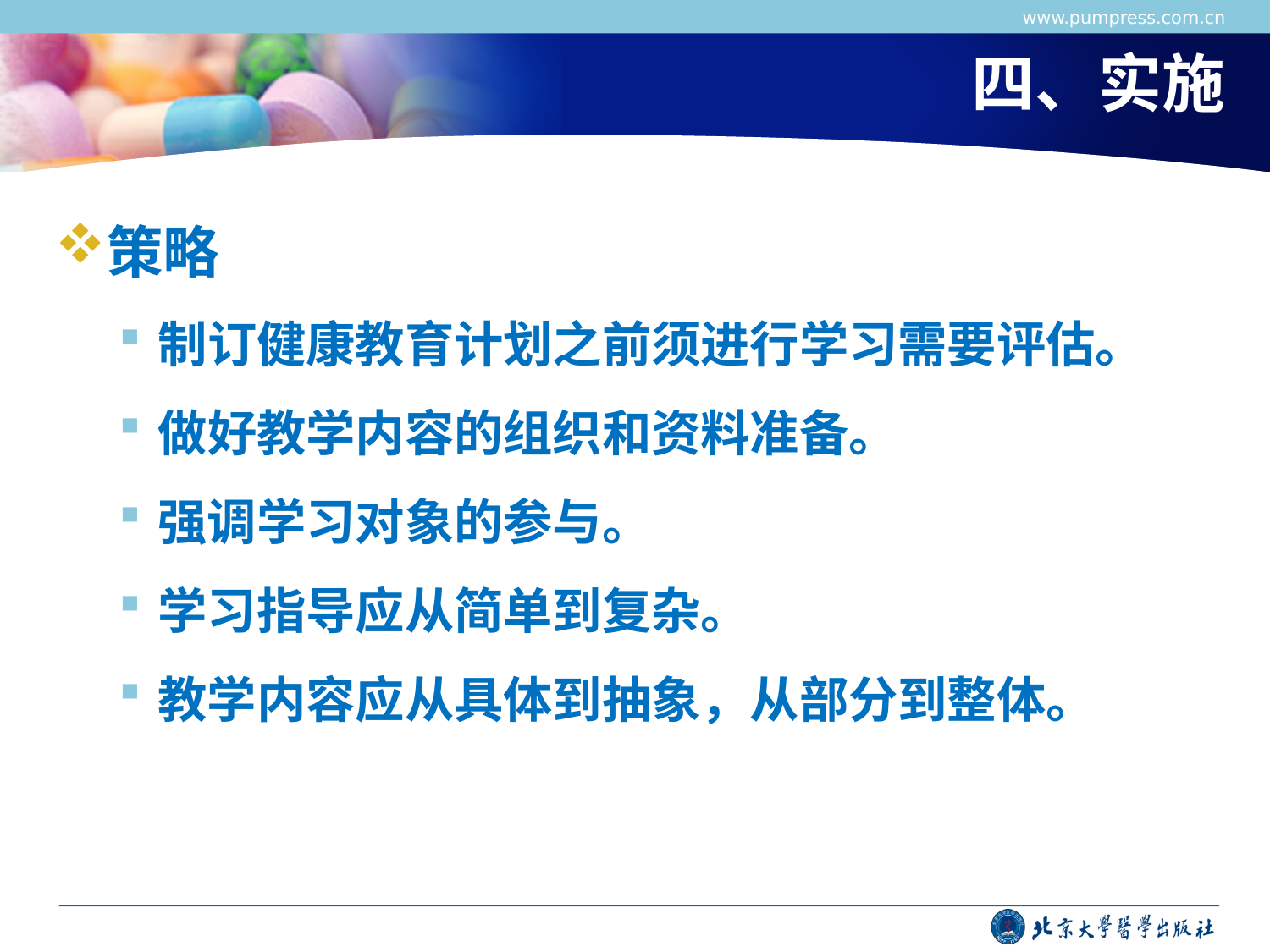

www.pumpress.com.cn
# 四、实施
策略
制订健康教育计划之前须进行学习需要评估。
做好教学内容的组织和资料准备。
强调学习对象的参与。
学习指导应从简单到复杂。
教学内容应从具体到抽象，从部分到整体。